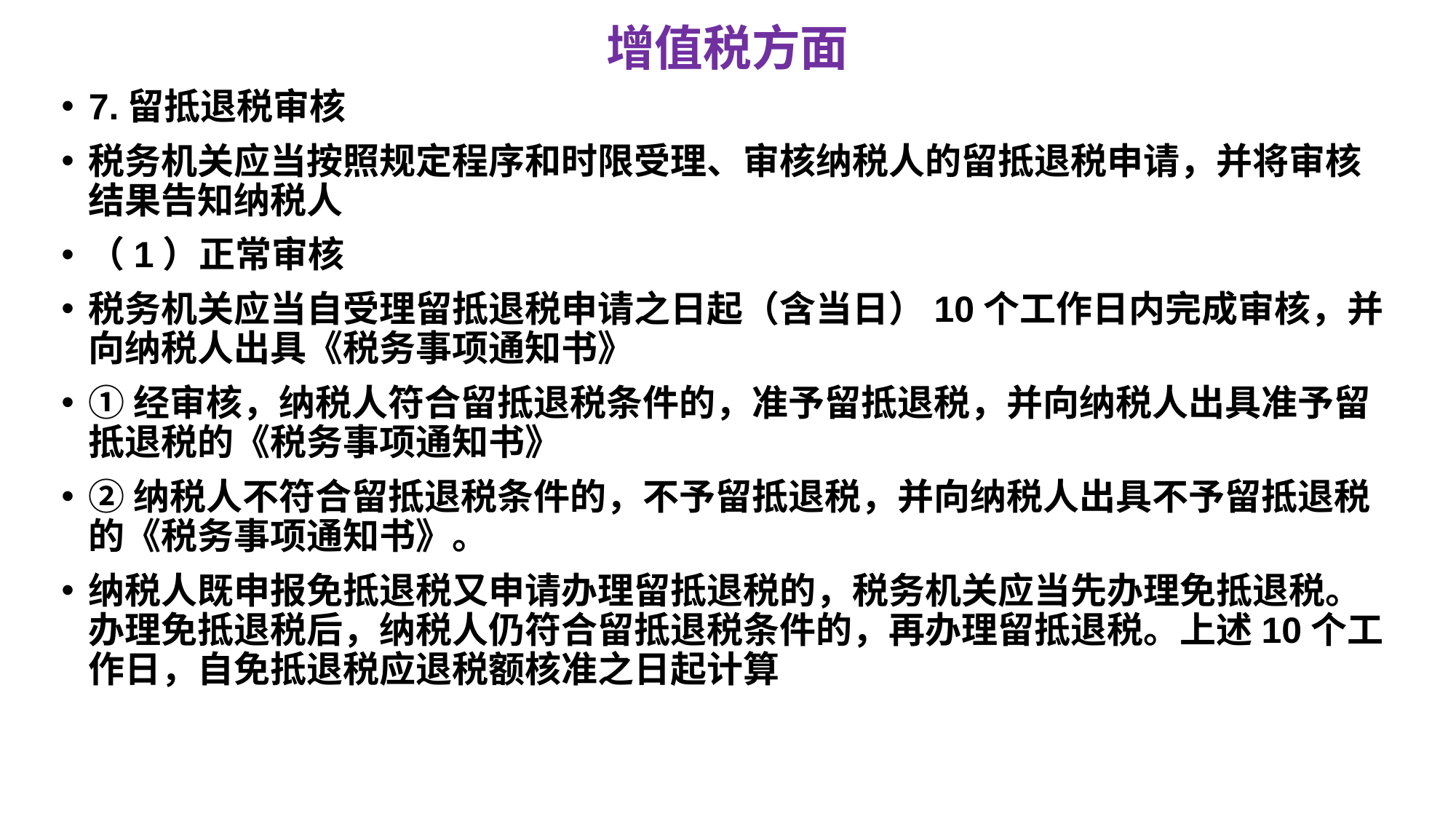

# 增值税方面
7.留抵退税审核
税务机关应当按照规定程序和时限受理、审核纳税人的留抵退税申请，并将审核结果告知纳税人
（1）正常审核
税务机关应当自受理留抵退税申请之日起（含当日）10个工作日内完成审核，并向纳税人出具《税务事项通知书》
①经审核，纳税人符合留抵退税条件的，准予留抵退税，并向纳税人出具准予留抵退税的《税务事项通知书》
②纳税人不符合留抵退税条件的，不予留抵退税，并向纳税人出具不予留抵退税的《税务事项通知书》。
纳税人既申报免抵退税又申请办理留抵退税的，税务机关应当先办理免抵退税。办理免抵退税后，纳税人仍符合留抵退税条件的，再办理留抵退税。上述10个工作日，自免抵退税应退税额核准之日起计算